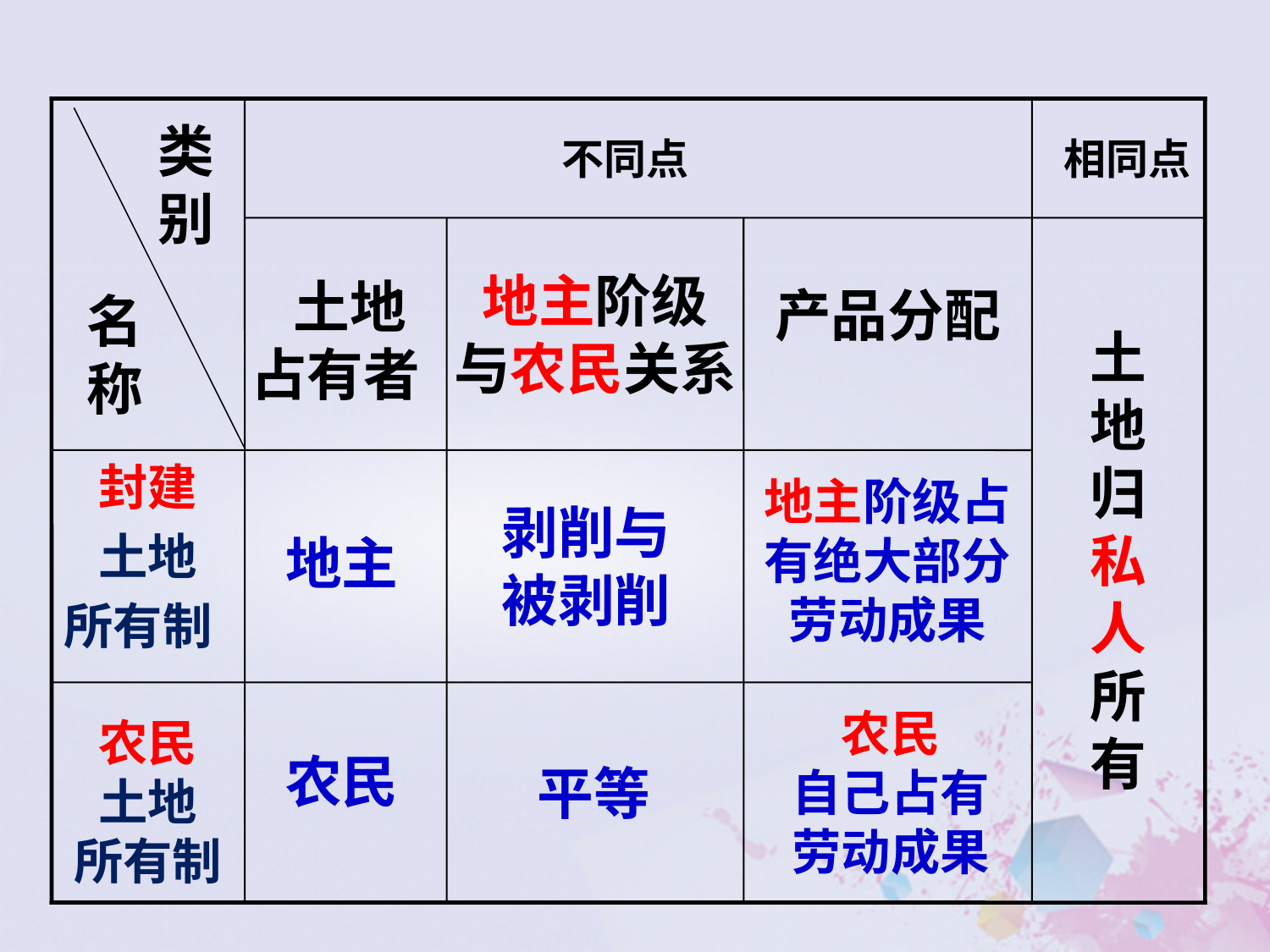

产品分配

封建
土地
所有制

类别
相同点
不同点
地主阶级
与农民关系
土地
占有者
名称
土地归私人所有
地主阶级占有绝大部分劳动成果
剥削与被剥削
地主
农民
自己占有
劳动成果
农民
土地
所有制
农民
平等